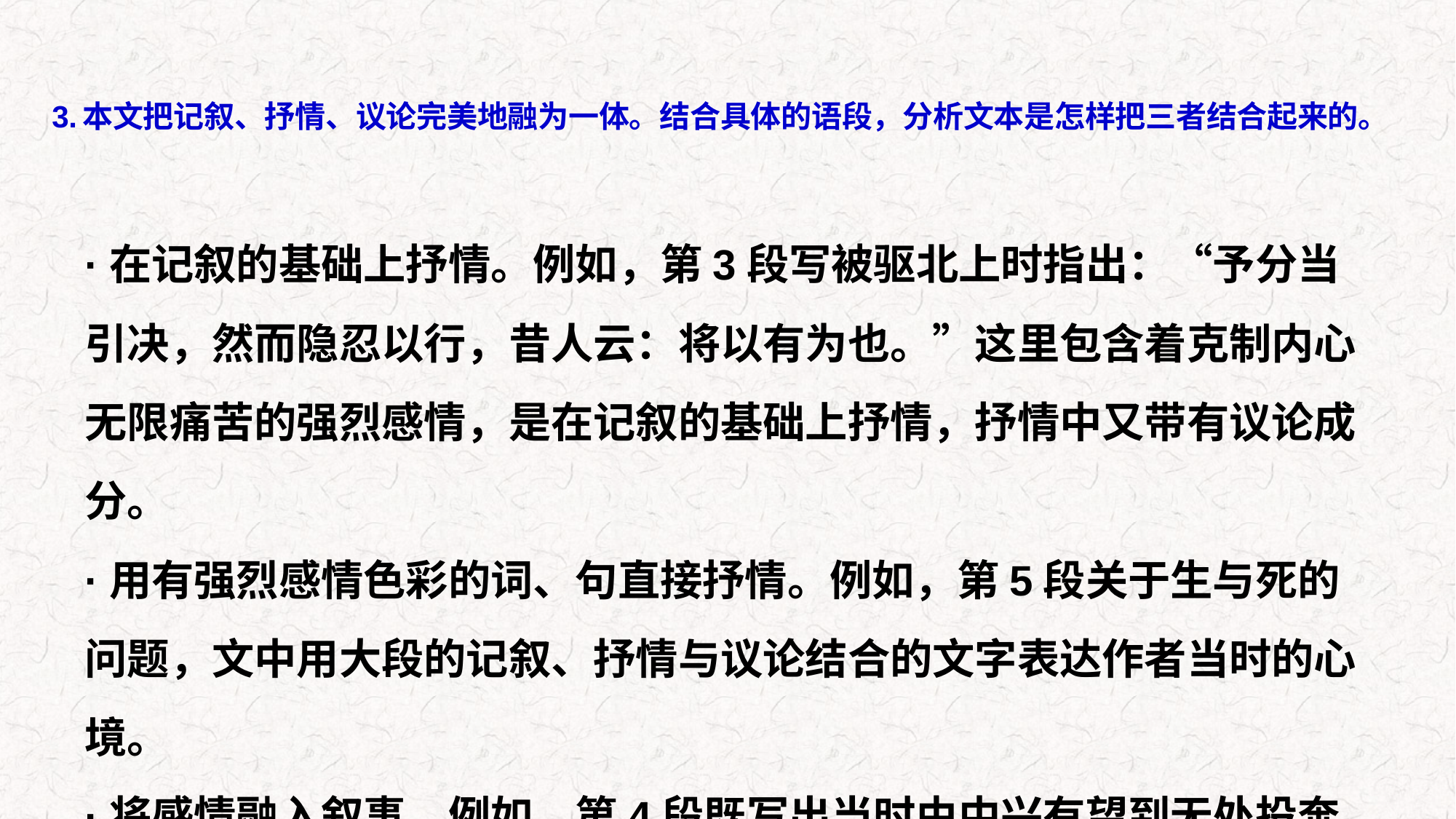

# 3.本文把记叙、抒情、议论完美地融为一体。结合具体的语段，分析文本是怎样把三者结合起来的。
·在记叙的基础上抒情。例如，第3段写被驱北上时指出：“予分当引决，然而隐忍以行，昔人云：将以有为也。”这里包含着克制内心无限痛苦的强烈感情，是在记叙的基础上抒情，抒情中又带有议论成分。
·用有强烈感情色彩的词、句直接抒情。例如，第5段关于生与死的问题，文中用大段的记叙、抒情与议论结合的文字表达作者当时的心境。
·将感情融入叙事。例如，第4段既写出当时由中兴有望到无处投奔的处境，又反映了作者由兴奋到悲愤，急剧变化的感情。